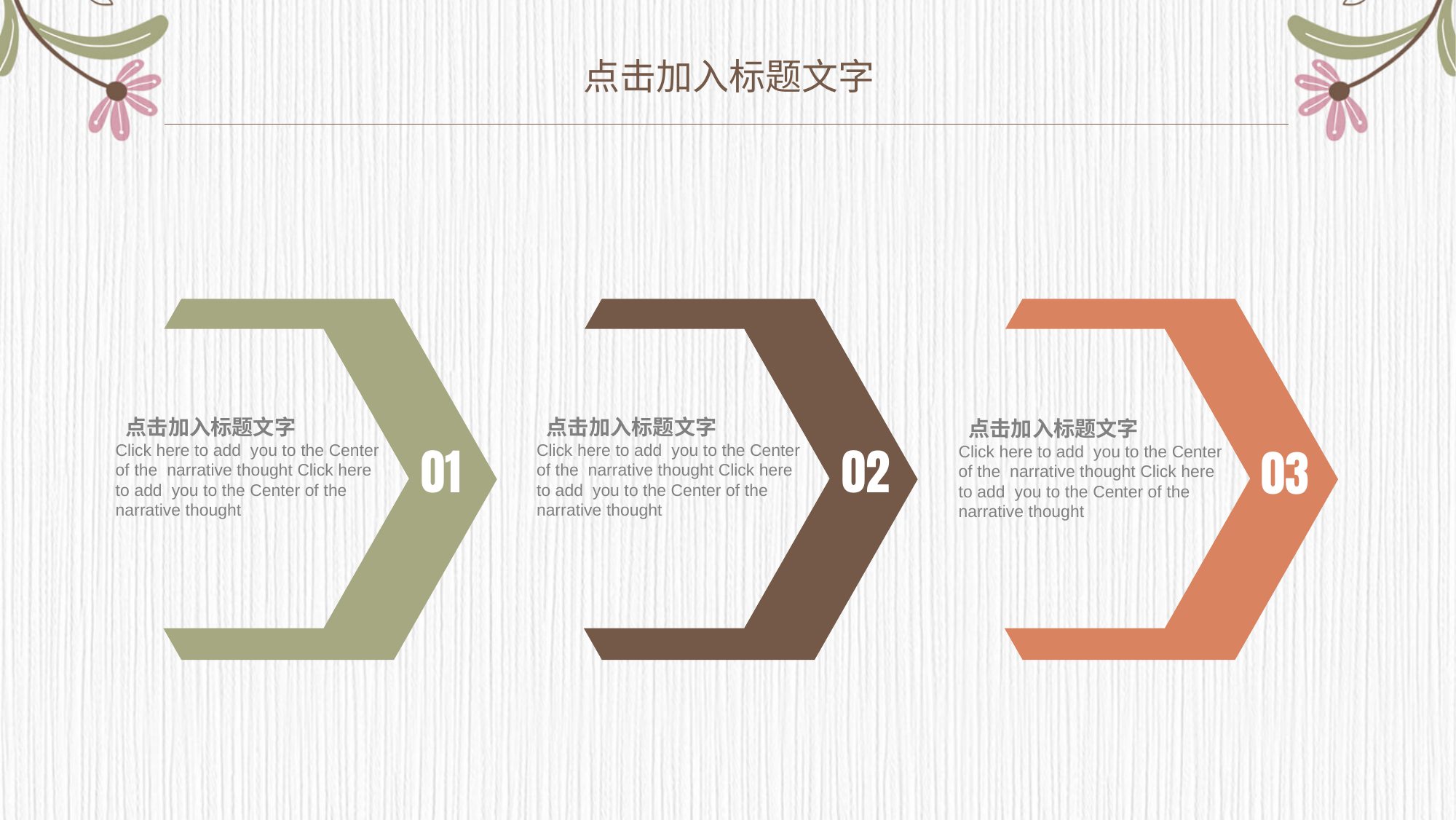

点击加入标题文字

 点击加入标题文字
Click here to add  you to the Center
of the  narrative thought Click here
to add  you to the Center of the
narrative thought

 点击加入标题文字
Click here to add  you to the Center
of the  narrative thought Click here
to add  you to the Center of the
narrative thought

 点击加入标题文字
Click here to add  you to the Center
of the  narrative thought Click here
to add  you to the Center of the
narrative thought

01
02
03